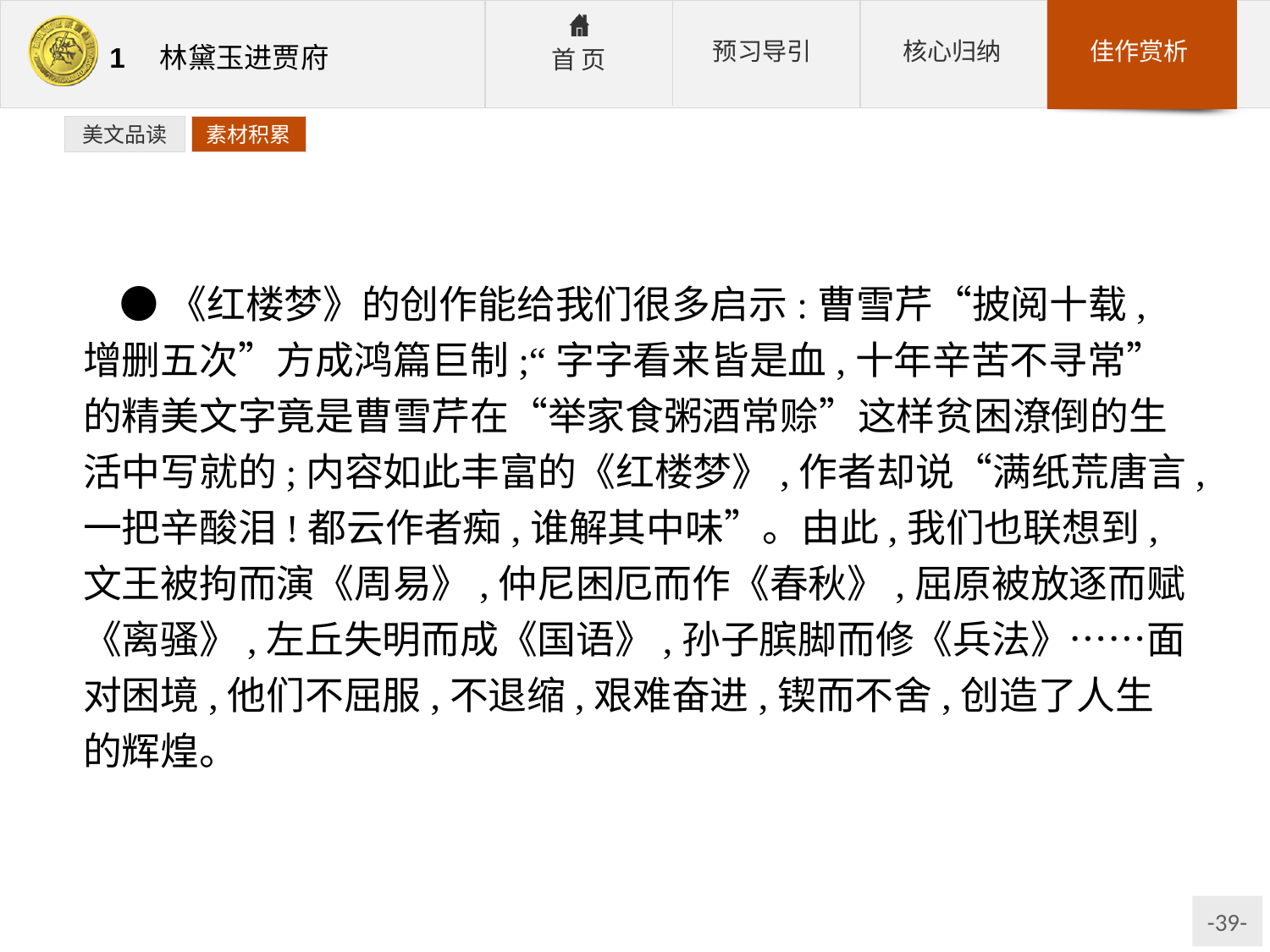

美文品读
素材积累
●《红楼梦》的创作能给我们很多启示:曹雪芹“披阅十载,增删五次”方成鸿篇巨制;“字字看来皆是血,十年辛苦不寻常”的精美文字竟是曹雪芹在“举家食粥酒常赊”这样贫困潦倒的生活中写就的;内容如此丰富的《红楼梦》,作者却说“满纸荒唐言,一把辛酸泪!都云作者痴,谁解其中味”。由此,我们也联想到,文王被拘而演《周易》,仲尼困厄而作《春秋》,屈原被放逐而赋《离骚》,左丘失明而成《国语》,孙子膑脚而修《兵法》……面对困境,他们不屈服,不退缩,艰难奋进,锲而不舍,创造了人生的辉煌。